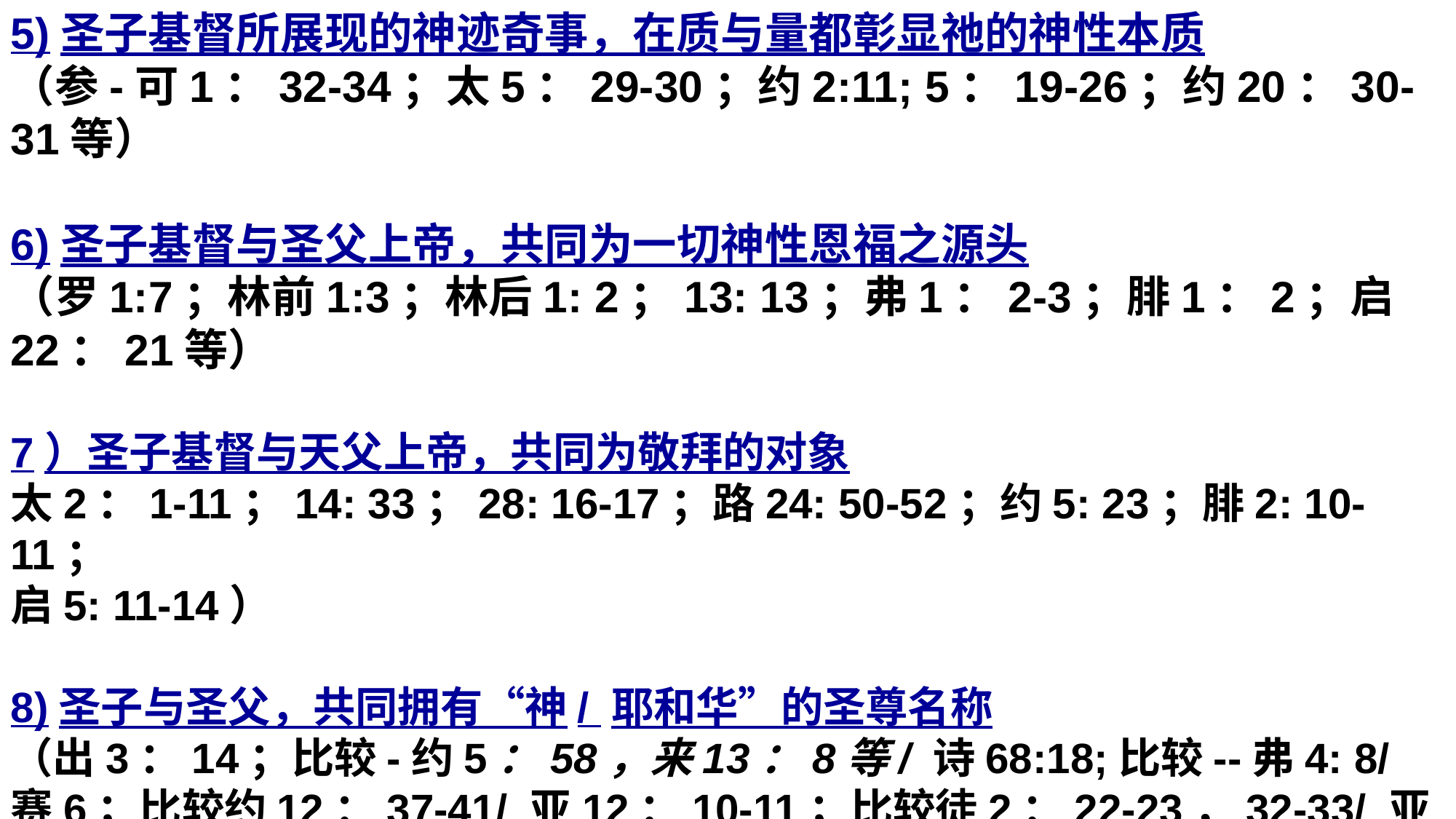

5)圣子基督所展现的神迹奇事，在质与量都彰显祂的神性本质
（参-可1：32-34；太5：29-30；约2:11; 5：19-26；约20：30-31等）

6)圣子基督与圣父上帝，共同为一切神性恩福之源头
（罗1:7；林前1:3；林后1: 2；13: 13；弗1：2-3；腓1：2；启22：21等）

7）圣子基督与天父上帝，共同为敬拜的对象
太2：1-11；14: 33；28: 16-17；路24: 50-52；约5: 23；腓2: 10-11；
启5: 11-14）

8)圣子与圣父，共同拥有“神/ 耶和华”的圣尊名称
（出3：14；比较-约5：58，来13：8等/ 诗68:18;比较--弗4: 8/ 赛6；比较约12：37-41/ 亚12：10-11；比较徒2：22-23，32-33/ 亚14: 3-4、9、12、16；比较徒1：10-11；启1：7，16：14-16，19：11-16等/ 玛3：1-4；比较可1：1-11，11：15-17；约1：19-23，2：13-17/ 约1: 1-2, 20: 28；来1:8,10；赛9: 6/ 太28: 19）。